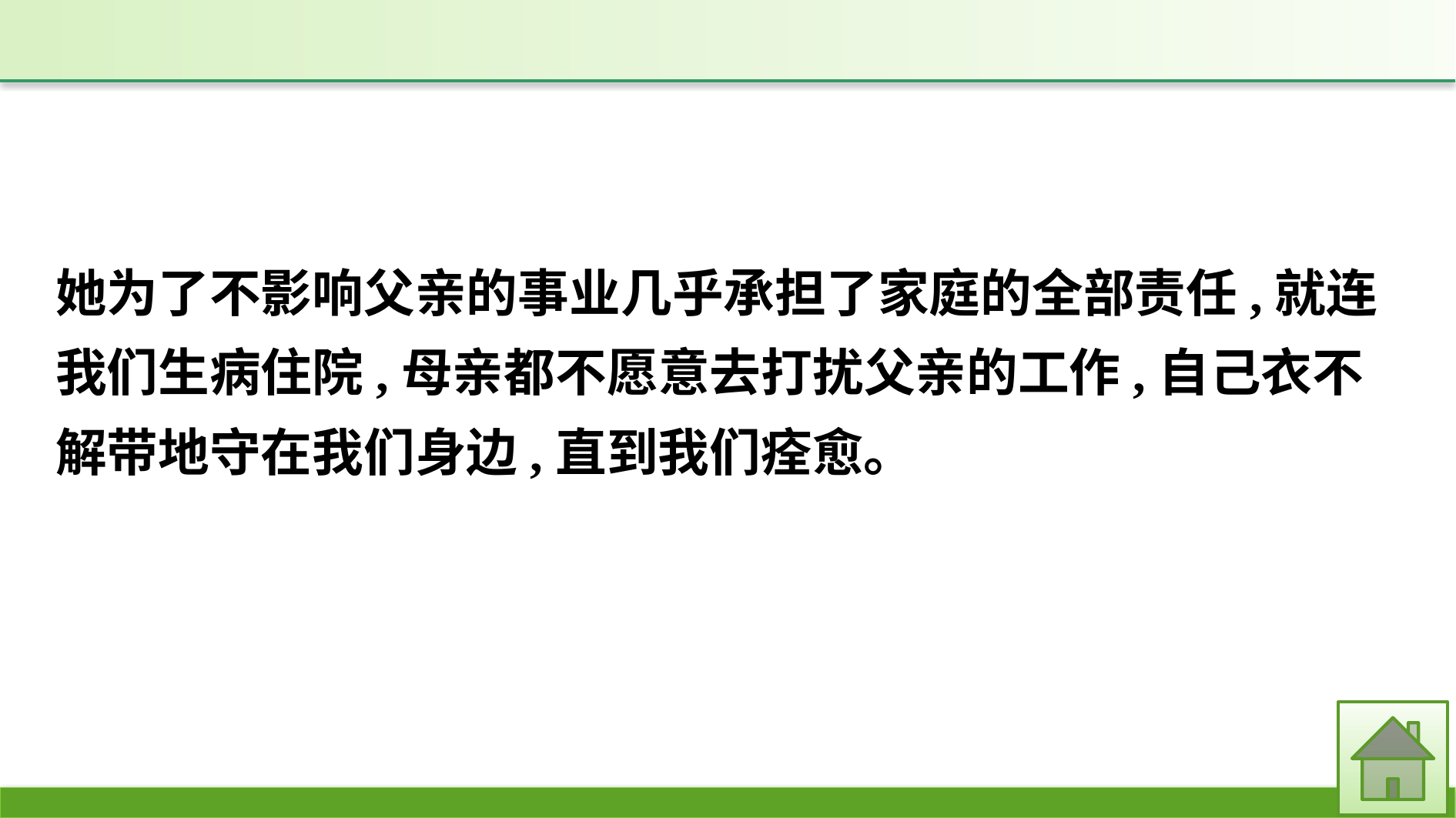

她为了不影响父亲的事业几乎承担了家庭的全部责任,就连我们生病住院,母亲都不愿意去打扰父亲的工作,自己衣不解带地守在我们身边,直到我们痊愈。